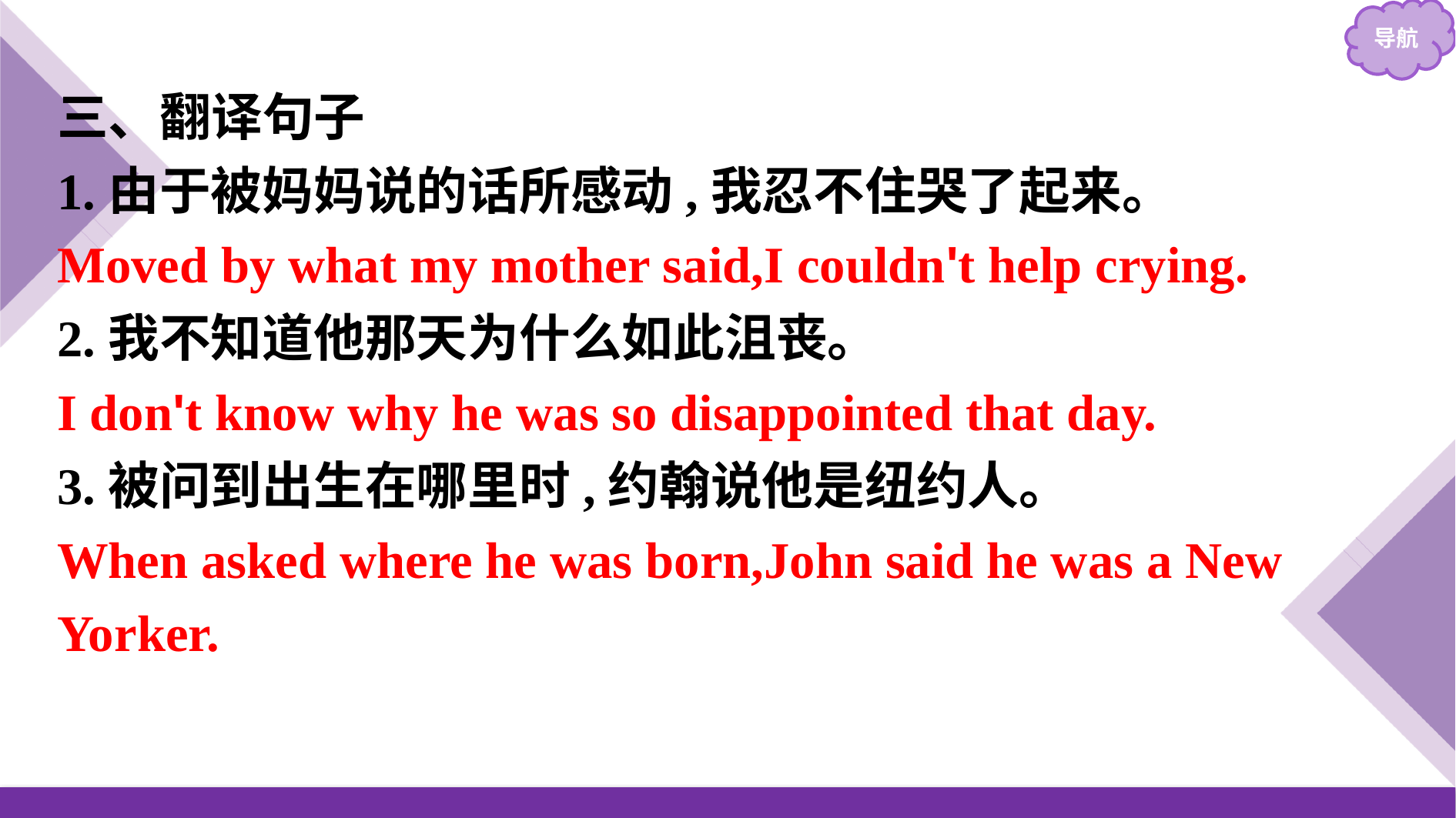

三、翻译句子
1.由于被妈妈说的话所感动,我忍不住哭了起来。

2.我不知道他那天为什么如此沮丧。

3.被问到出生在哪里时,约翰说他是纽约人。
Moved by what my mother said,I couldn't help crying.

I don't know why he was so disappointed that day.

When asked where he was born,John said he was a New Yorker.